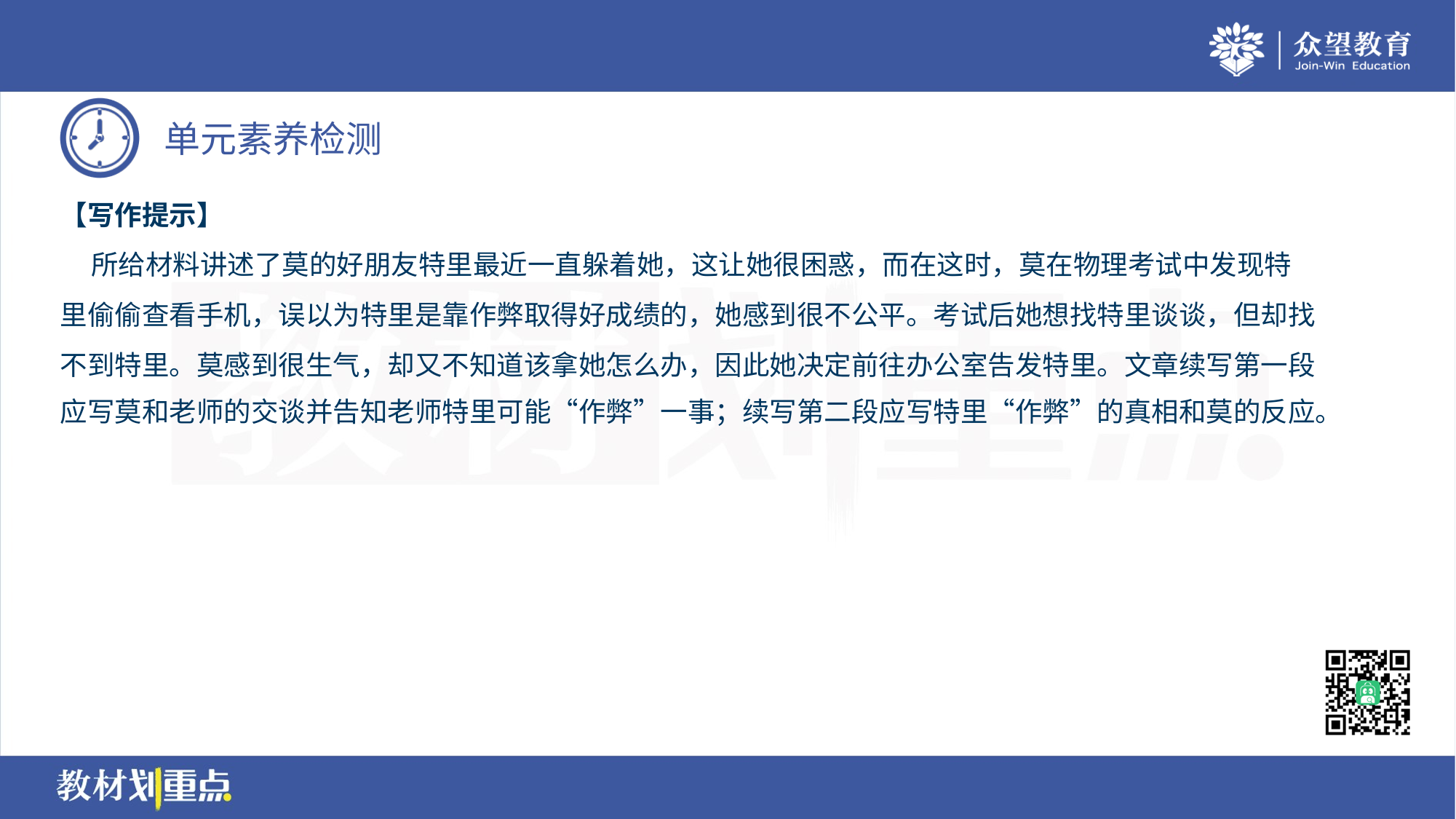

【写作提示】
    所给材料讲述了莫的好朋友特里最近一直躲着她，这让她很困惑，而在这时，莫在物理考试中发现特
里偷偷查看手机，误以为特里是靠作弊取得好成绩的，她感到很不公平。考试后她想找特里谈谈，但却找
不到特里。莫感到很生气，却又不知道该拿她怎么办，因此她决定前往办公室告发特里。文章续写第一段
应写莫和老师的交谈并告知老师特里可能“作弊”一事；续写第二段应写特里“作弊”的真相和莫的反应。